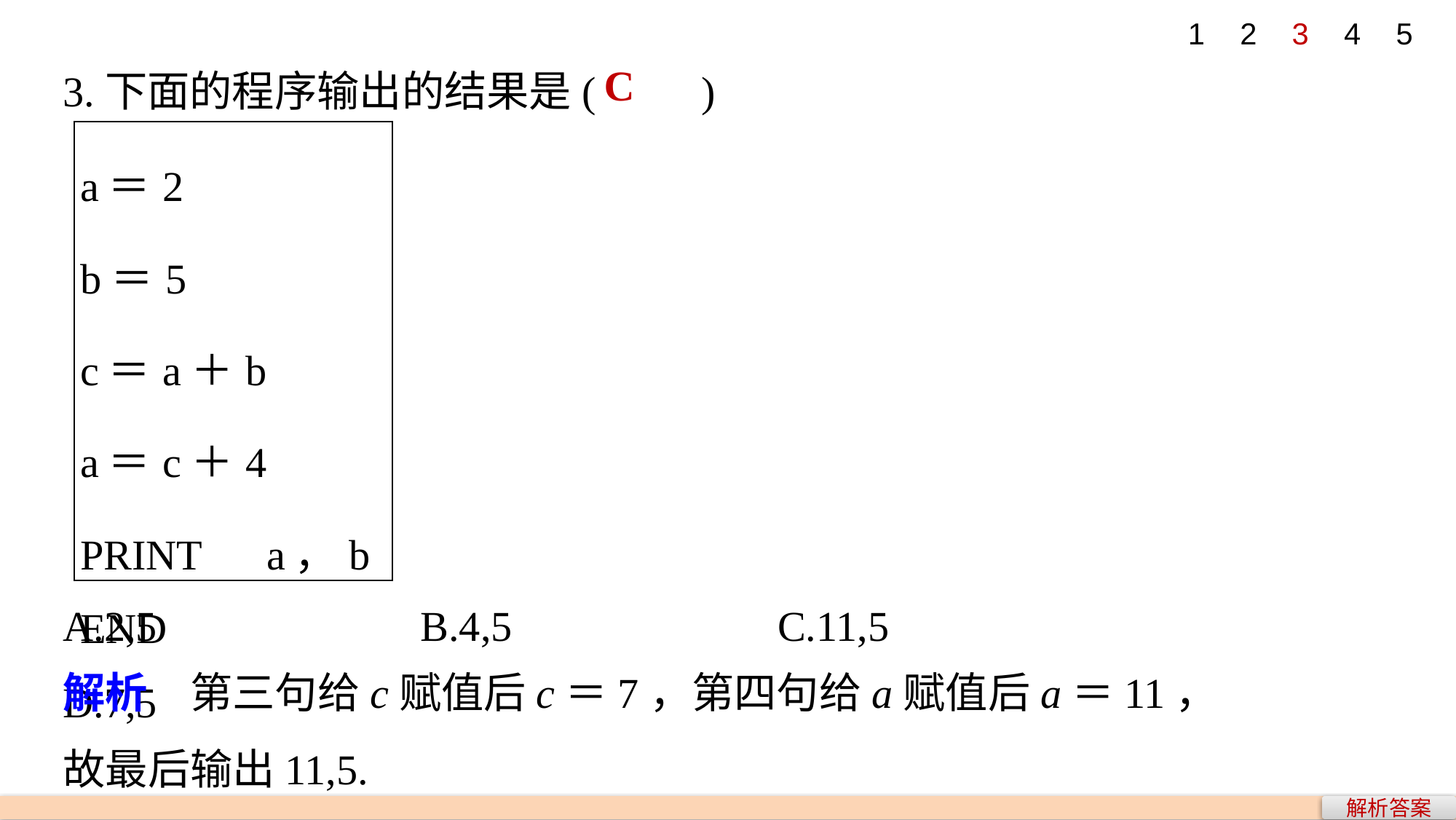

1
2
3
4
5
3.下面的程序输出的结果是(　　)

A.2,5  		B.4,5  		C.11,5  		D.7,5
C
| a＝2 b＝5 c＝a＋b a＝c＋4 PRINT　a，b END |
| --- |
解析　第三句给c赋值后c＝7，第四句给a赋值后a＝11，
故最后输出11,5.
解析答案